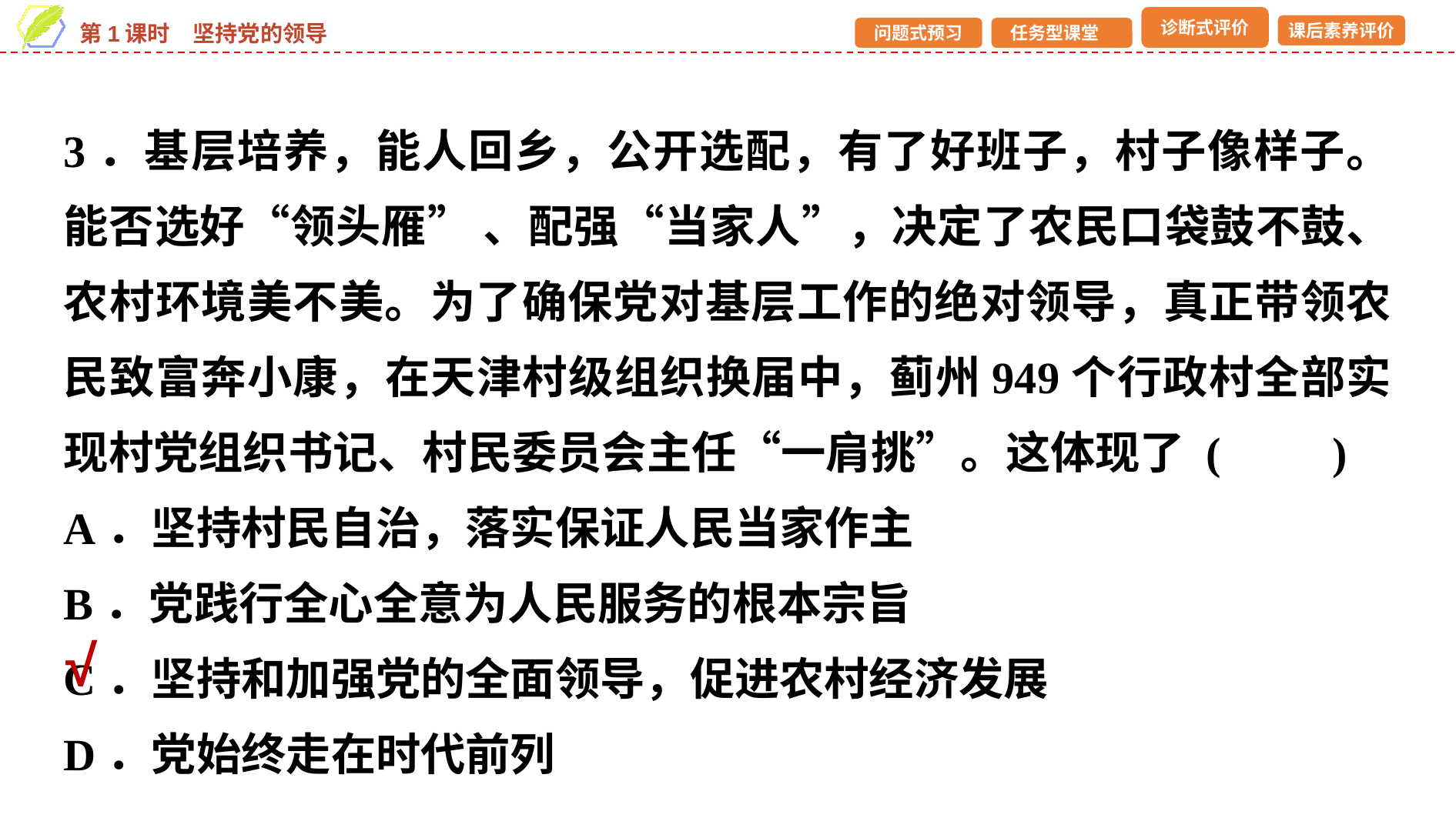

3．基层培养，能人回乡，公开选配，有了好班子，村子像样子。能否选好“领头雁” 、配强“当家人”，决定了农民口袋鼓不鼓、农村环境美不美。为了确保党对基层工作的绝对领导，真正带领农民致富奔小康，在天津村级组织换届中，蓟州949个行政村全部实现村党组织书记、村民委员会主任“一肩挑”。这体现了 (　　)
A．坚持村民自治，落实保证人民当家作主
B．党践行全心全意为人民服务的根本宗旨
C．坚持和加强党的全面领导，促进农村经济发展
D．党始终走在时代前列
√